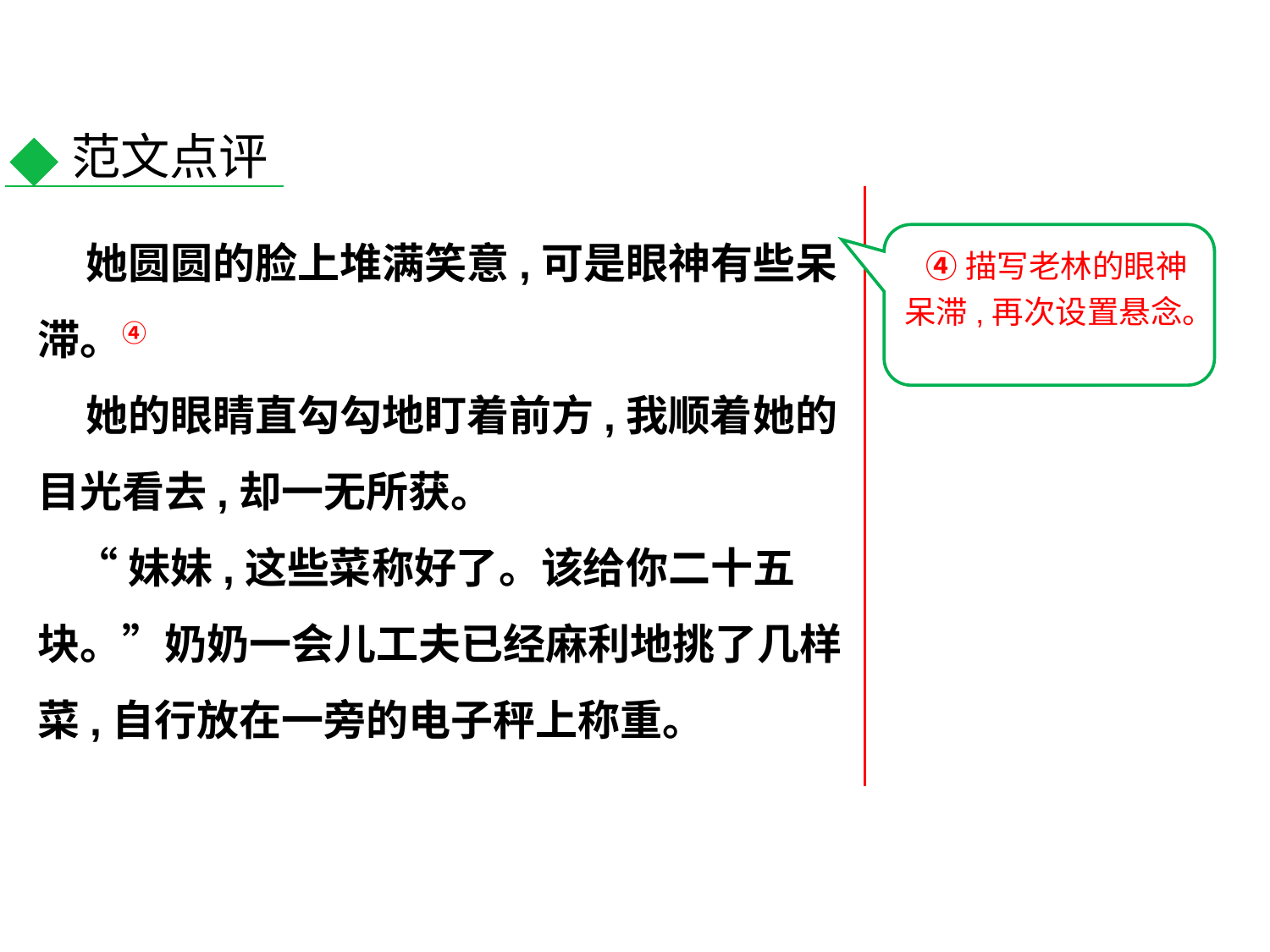

范文点评

    她圆圆的脸上堆满笑意,可是眼神有些呆滞。④
    她的眼睛直勾勾地盯着前方,我顺着她的目光看去,却一无所获。
    “妹妹,这些菜称好了。该给你二十五块。”奶奶一会儿工夫已经麻利地挑了几样菜,自行放在一旁的电子秤上称重。
   ④描写老林的眼神呆滞,再次设置悬念。